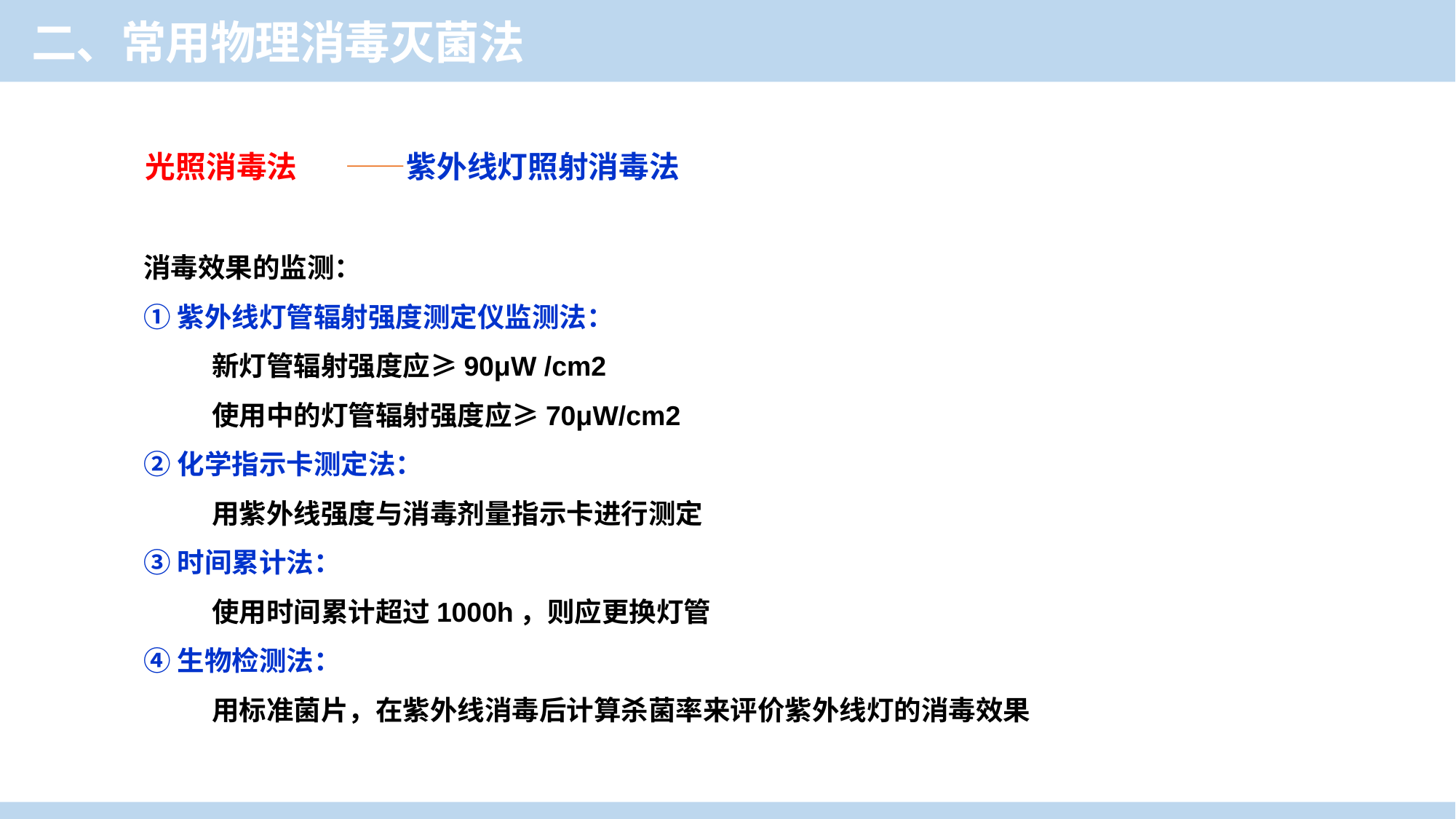

二、常用物理消毒灭菌法
光照消毒法       ——紫外线灯照射消毒法
消毒效果的监测：
①紫外线灯管辐射强度测定仪监测法：
          新灯管辐射强度应≥90μW /cm2
          使用中的灯管辐射强度应≥70μW/cm2
②化学指示卡测定法：
          用紫外线强度与消毒剂量指示卡进行测定
③时间累计法：
          使用时间累计超过1000h，则应更换灯管
④生物检测法：
          用标准菌片，在紫外线消毒后计算杀菌率来评价紫外线灯的消毒效果